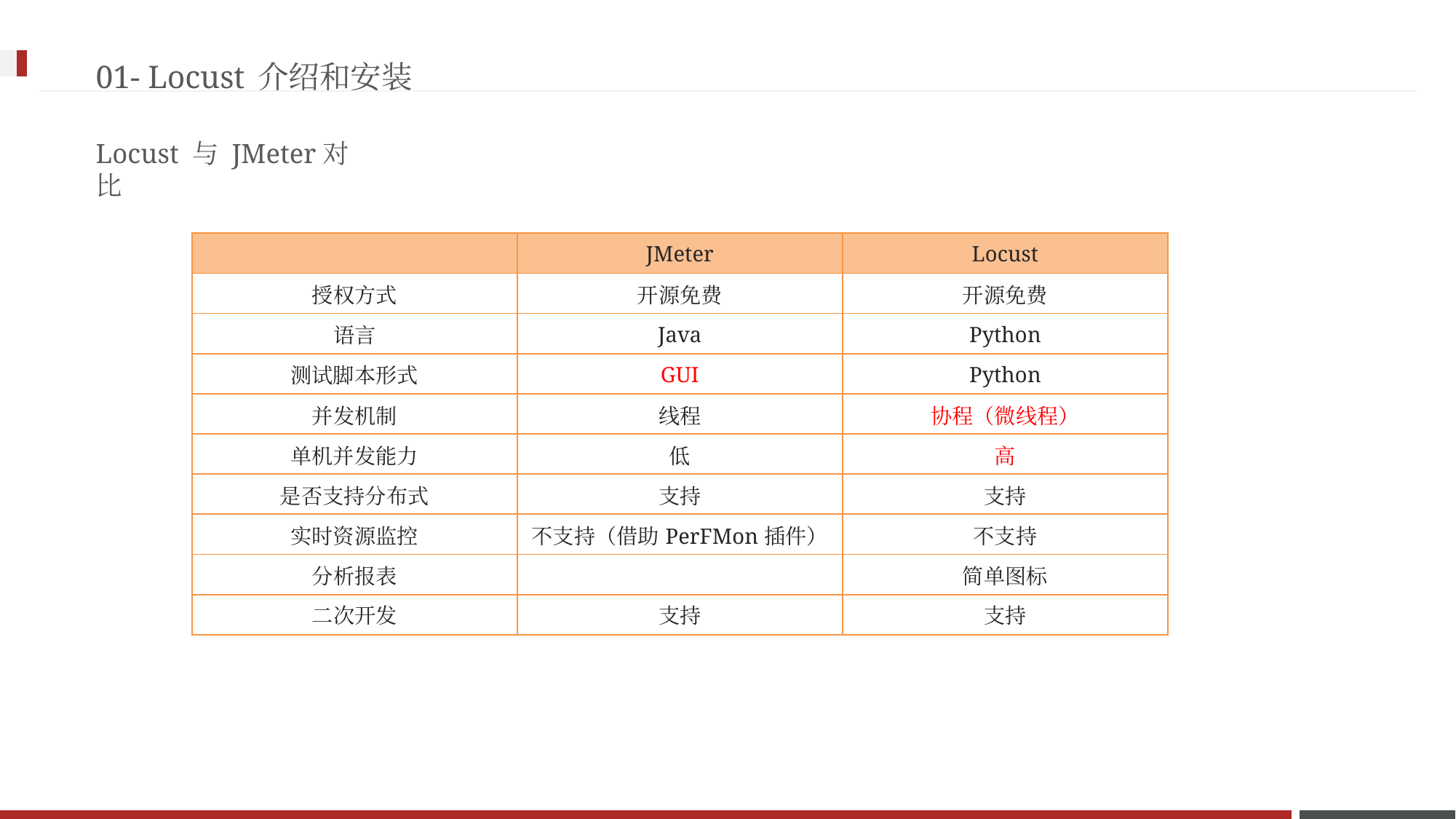

01- Locust介绍和安装

Locust 与 JMeter对比
|  | JMeter | Locust |
| --- | --- | --- |
| 授权方式 | 开源免费 | 开源免费 |
| 语言 | Java | Python |
| 测试脚本形式 | GUI | Python |
| 并发机制 | 线程 | 协程（微线程） |
| 单机并发能力 | 低 | 高 |
| 是否支持分布式 | 支持 | 支持 |
| 实时资源监控 | 不支持（借助PerFMon插件） | 不支持 |
| 分析报表 |  | 简单图标 |
| 二次开发 | 支持 | 支持 |